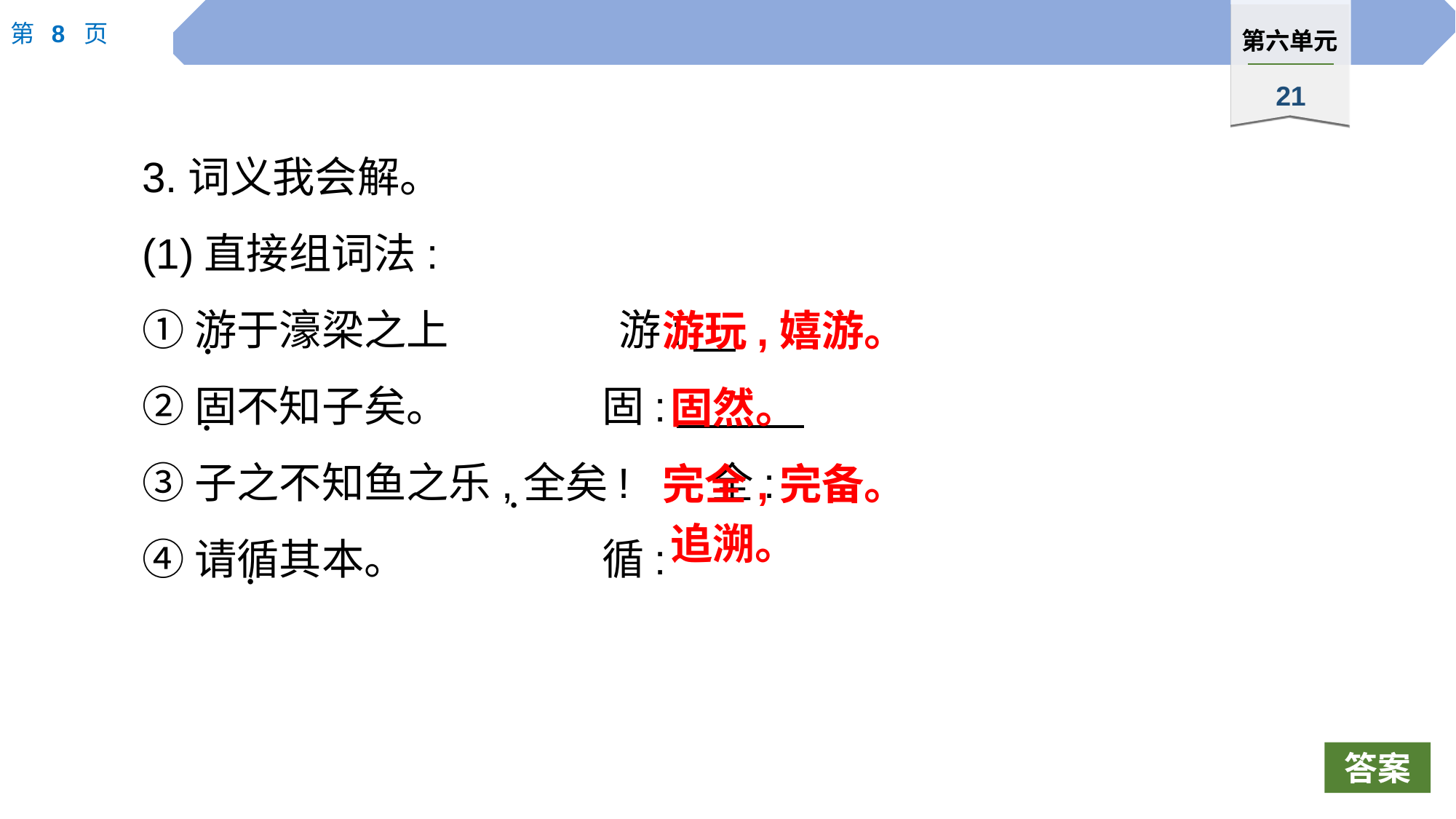

3.词义我会解。
(1)直接组词法:
①游于濠梁之上　　　　游:
②固不知子矣。		固:
③子之不知鱼之乐,全矣!	全:
④请循其本。		循:
游玩,嬉游。
 ·
固然。
 ·
完全,完备。
 ·
追溯。
 ·
答案